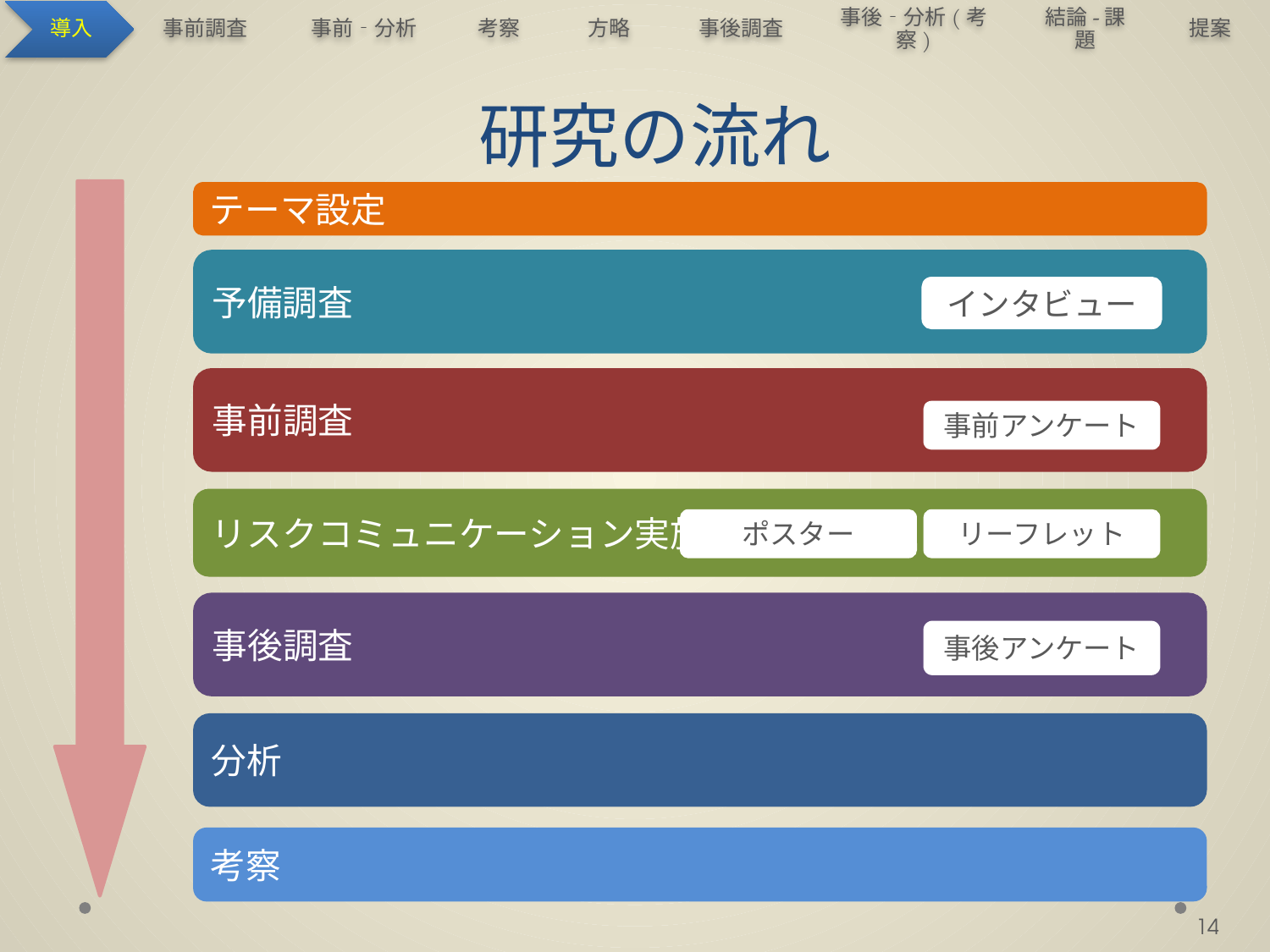

導入
事前調査
事前‐分析
考察
方略
事後調査
事後‐分析(考察)
結論-課題
提案
# 研究の流れ

テーマ設定
予備調査
インタビュー
インタビュー
事前調査
事前アンケート
リスクコミュニケーション実施
ポスター
リーフレット
事後調査
事後アンケート
分析
考察
14